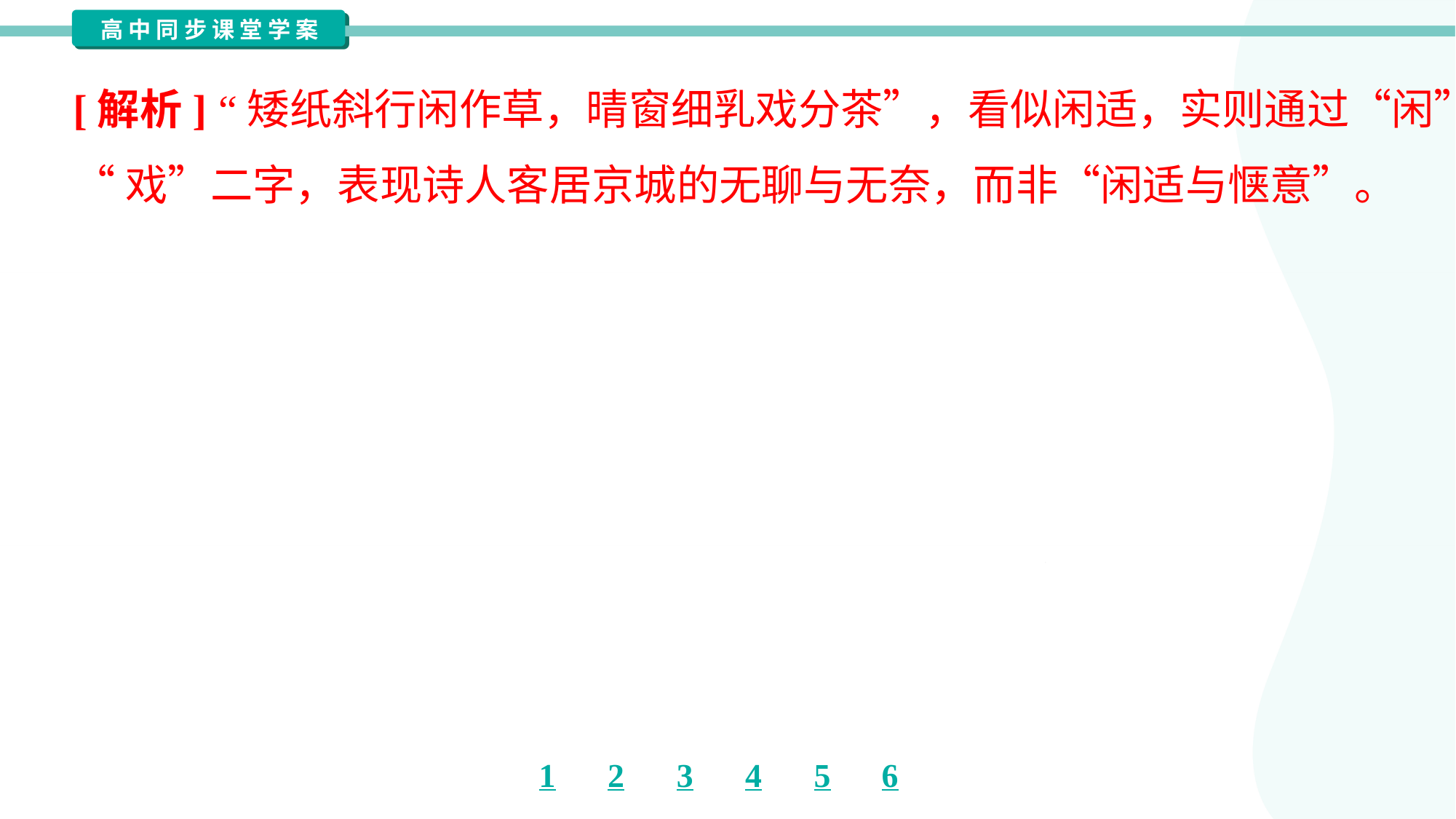

[解析] “矮纸斜行闲作草，晴窗细乳戏分茶”，看似闲适，实则通过“闲”
“戏”二字，表现诗人客居京城的无聊与无奈，而非“闲适与惬意”。